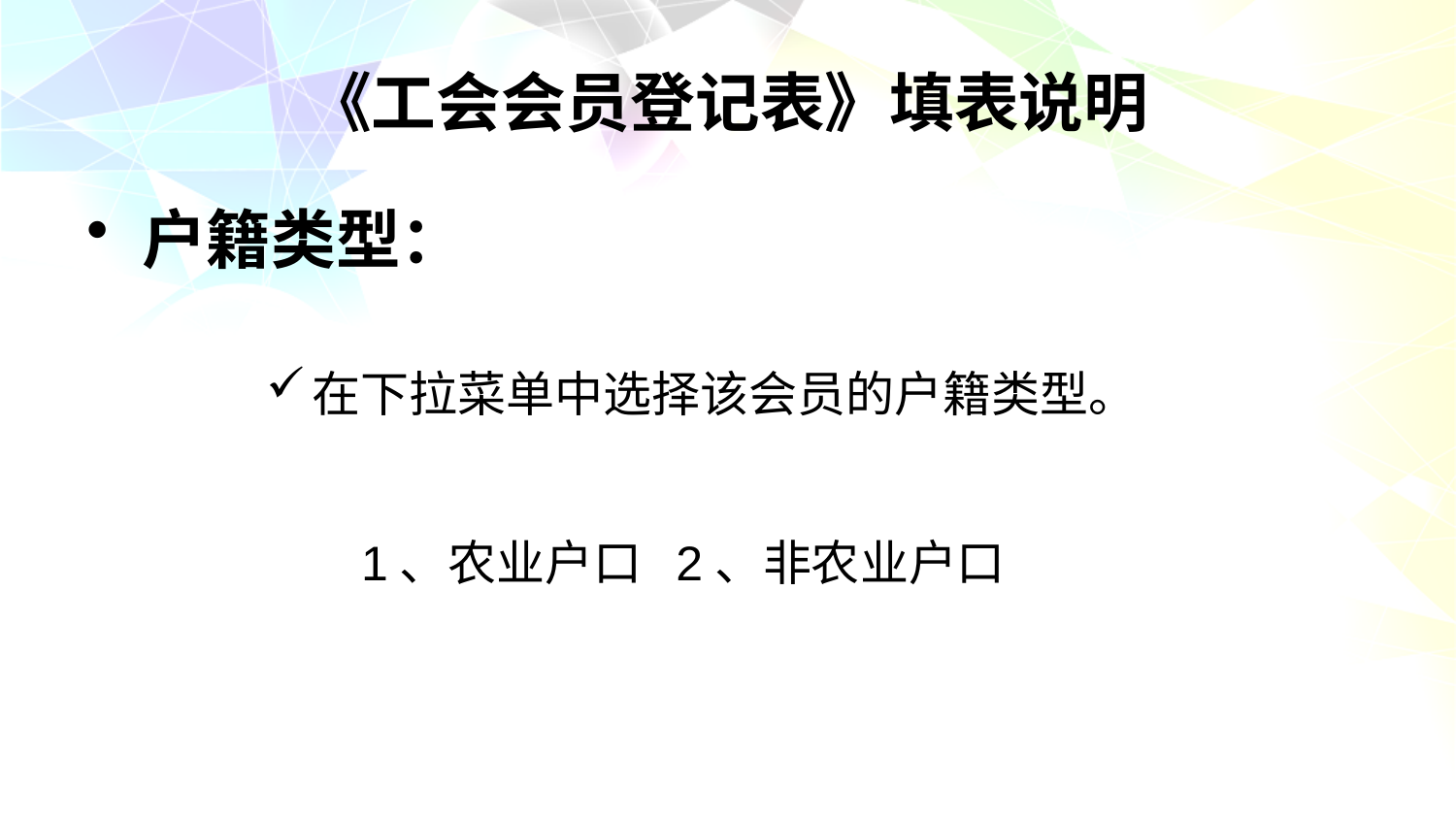

# 《工会会员登记表》填表说明
户籍类型：
在下拉菜单中选择该会员的户籍类型。
       1、农业户口  2、非农业户口